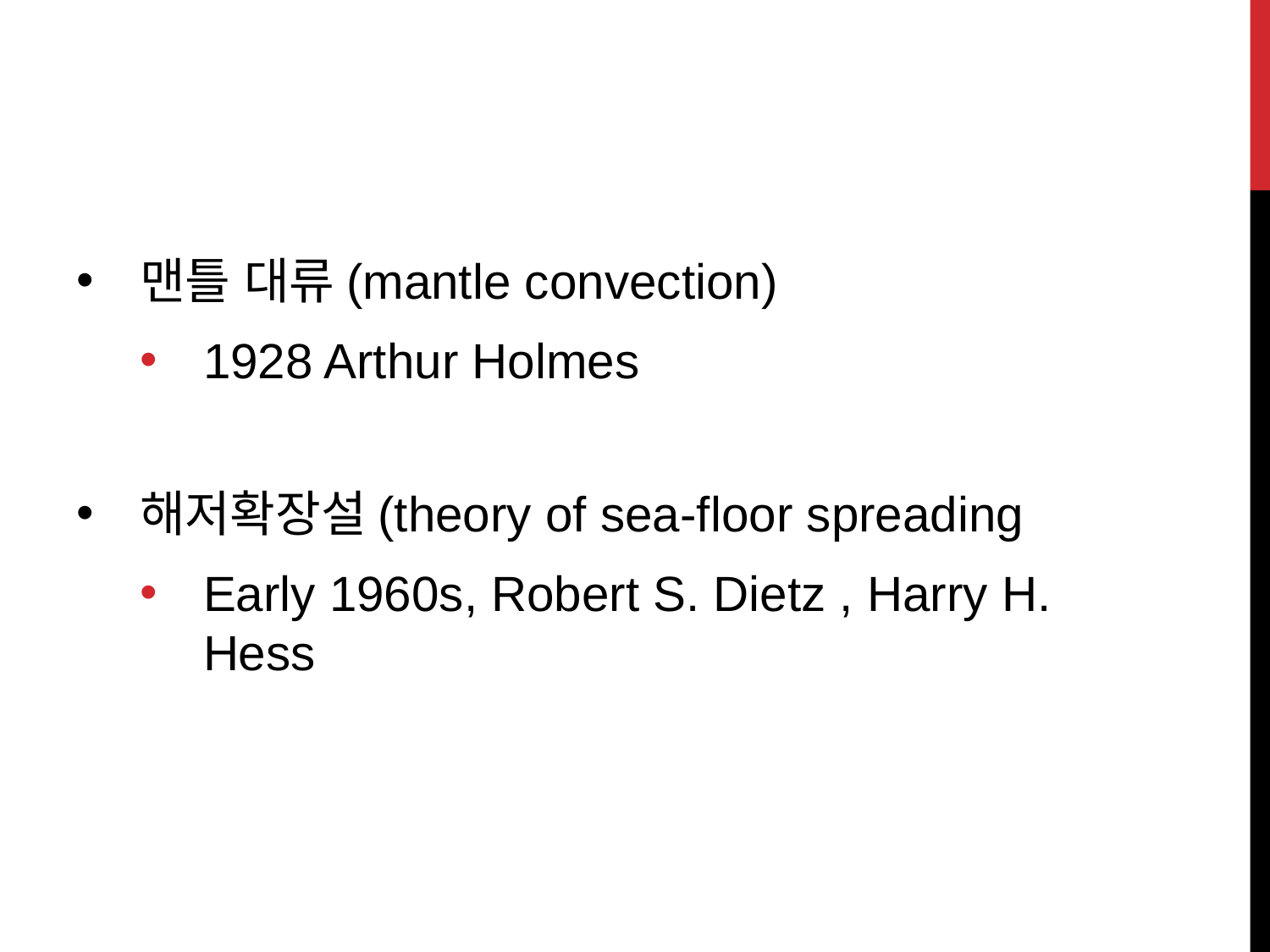

맨틀 대류(mantle convection)
1928 Arthur Holmes

해저확장설(theory of sea-floor spreading
Early 1960s, Robert S. Dietz , Harry H. Hess